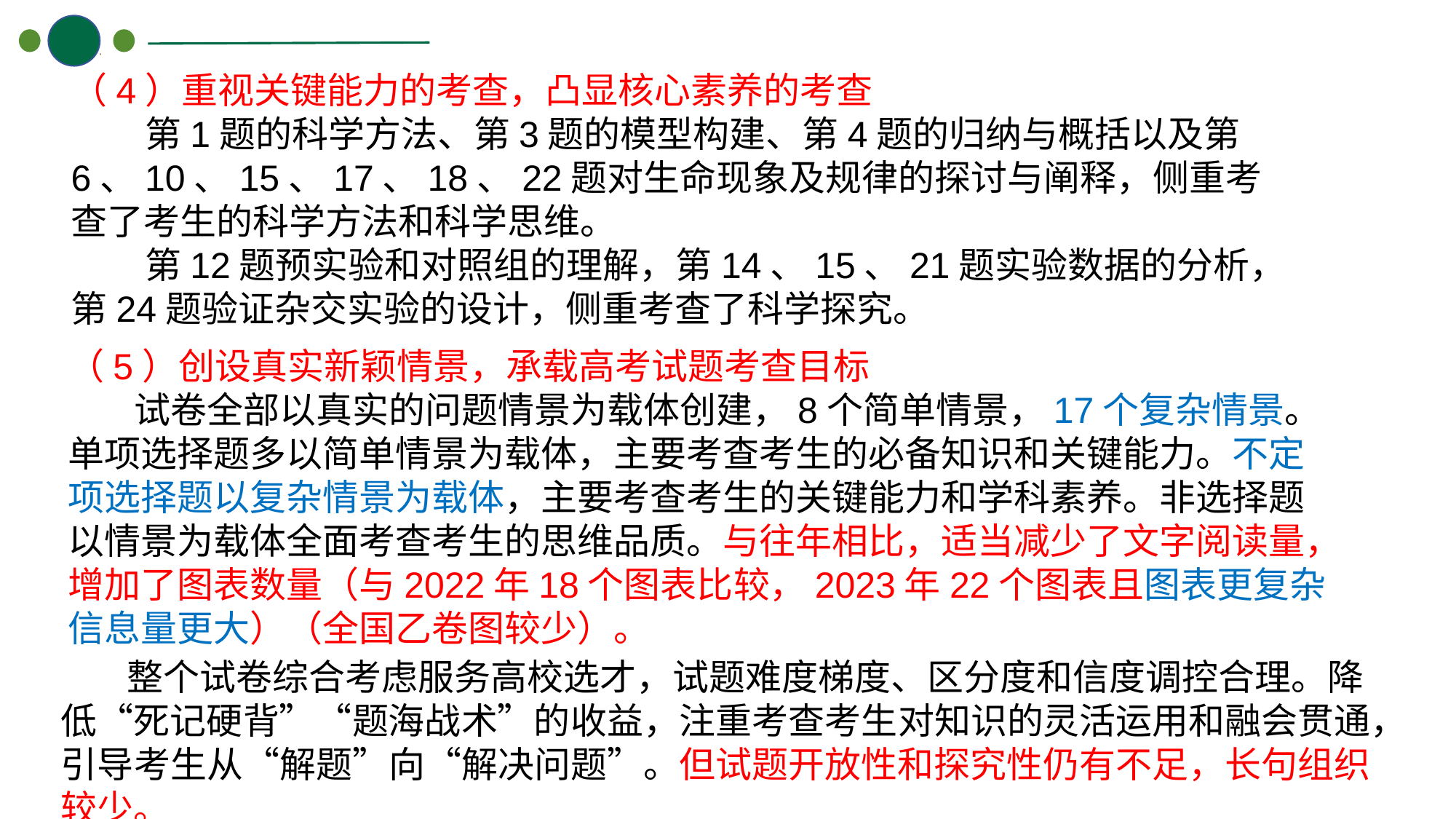

（4）重视关键能力的考查，凸显核心素养的考查
        第1题的科学方法、第3题的模型构建、第4题的归纳与概括以及第6、10、15、17、18、22题对生命现象及规律的探讨与阐释，侧重考查了考生的科学方法和科学思维。
        第12题预实验和对照组的理解，第14、15、21题实验数据的分析，第24题验证杂交实验的设计，侧重考查了科学探究。
（5）创设真实新颖情景，承载高考试题考查目标
       试卷全部以真实的问题情景为载体创建，8个简单情景，17个复杂情景。单项选择题多以简单情景为载体，主要考查考生的必备知识和关键能力。不定项选择题以复杂情景为载体，主要考查考生的关键能力和学科素养。非选择题以情景为载体全面考查考生的思维品质。与往年相比，适当减少了文字阅读量，增加了图表数量（与2022年18个图表比较，2023年22个图表且图表更复杂信息量更大）（全国乙卷图较少）。
       整个试卷综合考虑服务高校选才，试题难度梯度、区分度和信度调控合理。降低“死记硬背”“题海战术”的收益，注重考查考生对知识的灵活运用和融会贯通，引导考生从“解题”向“解决问题”。但试题开放性和探究性仍有不足，长句组织较少。